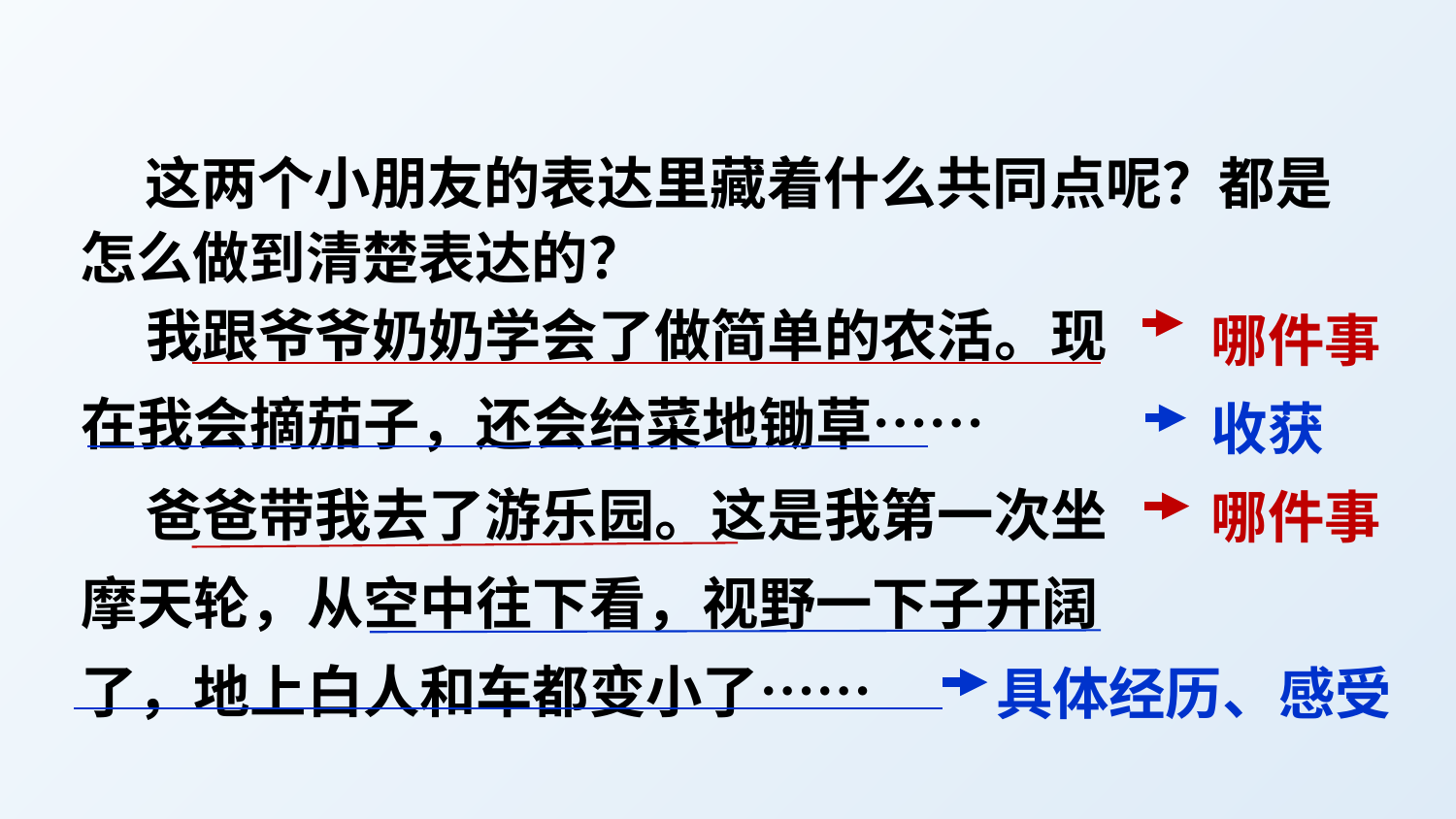

这两个小朋友的表达里藏着什么共同点呢？都是怎么做到清楚表达的？
    我跟爷爷奶奶学会了做简单的农活。现在我会摘茄子，还会给菜地锄草……
哪件事
收获
    爸爸带我去了游乐园。这是我第一次坐摩天轮，从空中往下看，视野一下子开阔了，地上白人和车都变小了……
哪件事
具体经历、感受